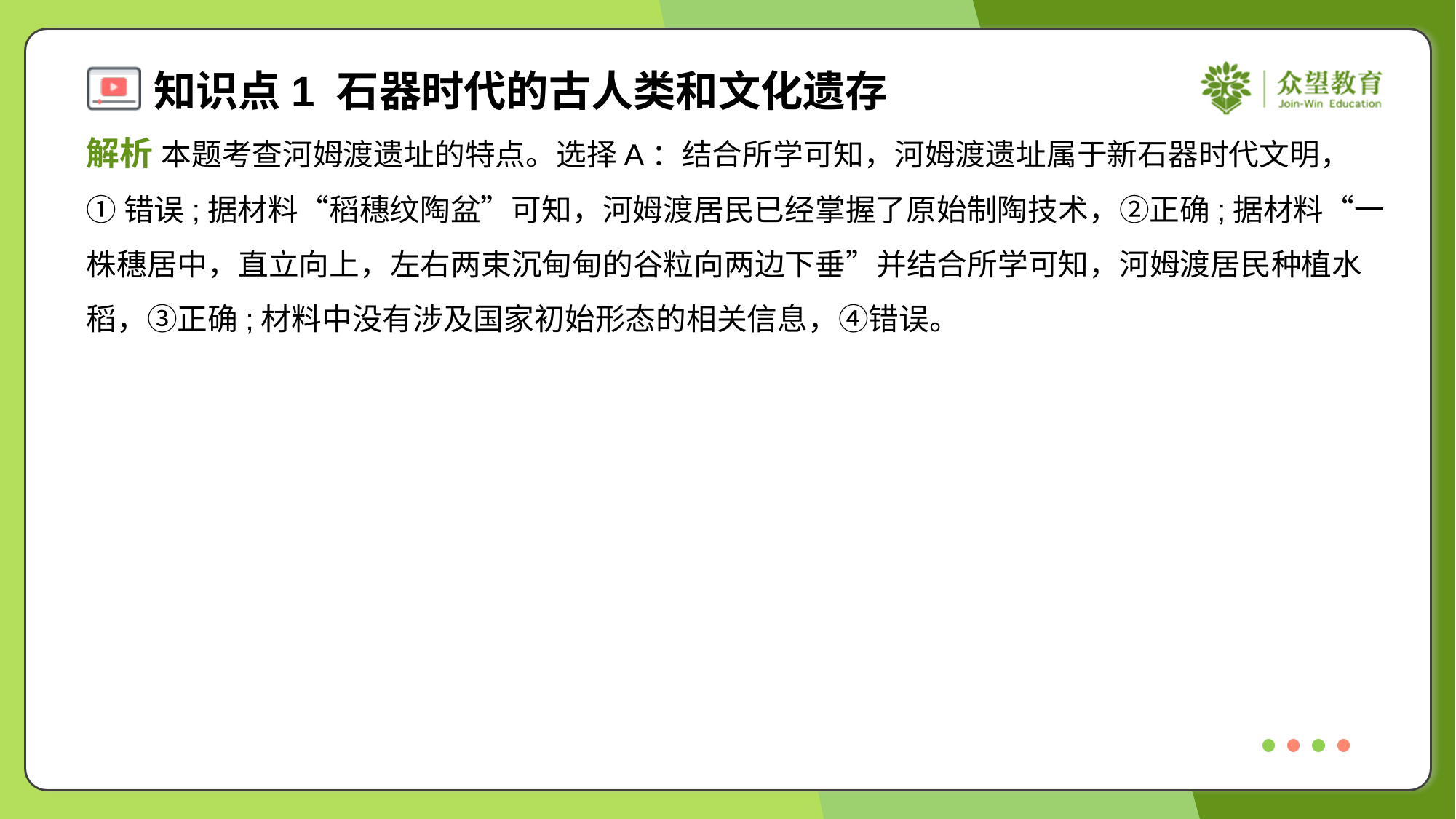

解析 本题考查河姆渡遗址的特点。选择A：结合所学可知，河姆渡遗址属于新石器时代文明，
①错误;据材料“稻穗纹陶盆”可知，河姆渡居民已经掌握了原始制陶技术，②正确;据材料“一
株穗居中，直立向上，左右两束沉甸甸的谷粒向两边下垂”并结合所学可知，河姆渡居民种植水
稻，③正确;材料中没有涉及国家初始形态的相关信息，④错误。